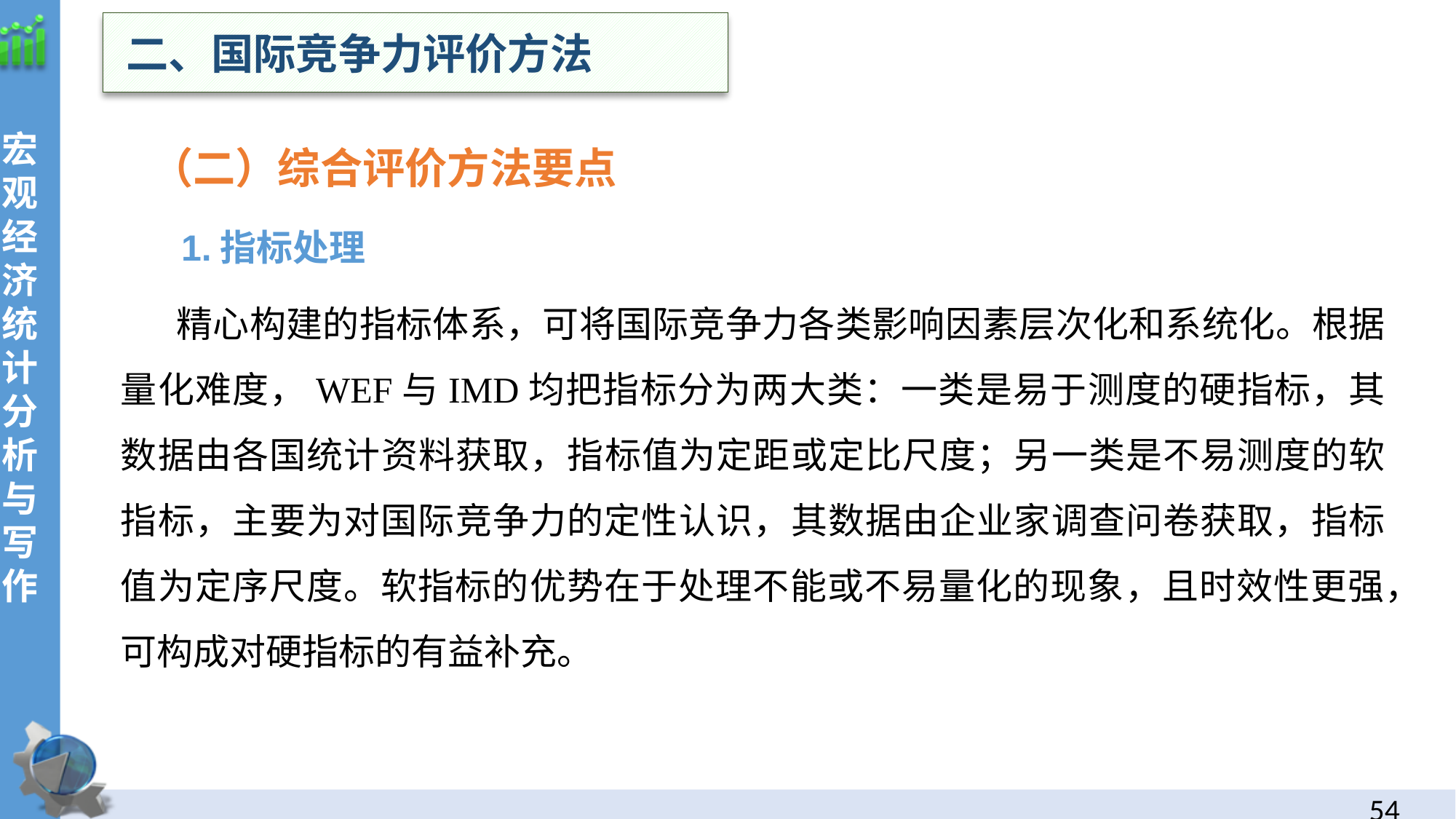

二、国际竞争力评价方法
宏观经济统计分析与写作
（二）综合评价方法要点
   1.指标处理
  精心构建的指标体系，可将国际竞争力各类影响因素层次化和系统化。根据量化难度，WEF与IMD均把指标分为两大类：一类是易于测度的硬指标，其数据由各国统计资料获取，指标值为定距或定比尺度；另一类是不易测度的软指标，主要为对国际竞争力的定性认识，其数据由企业家调查问卷获取，指标值为定序尺度。软指标的优势在于处理不能或不易量化的现象，且时效性更强，可构成对硬指标的有益补充。

54